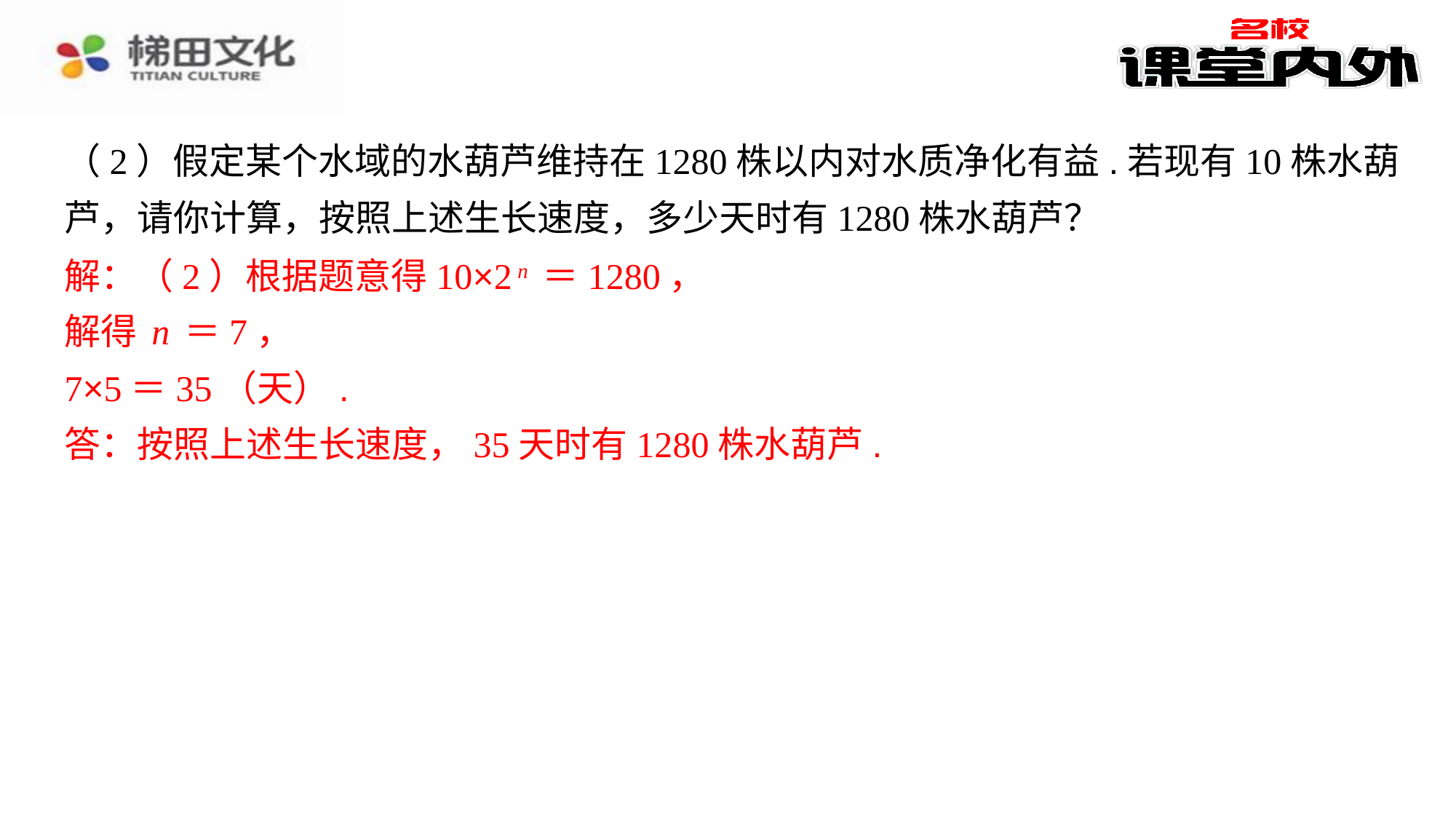

（2）假定某个水域的水葫芦维持在1280株以内对水质净化有益.若现有10株水葫
芦，请你计算，按照上述生长速度，多少天时有1280株水葫芦？
解：（2）根据题意得10×2n＝1280，
解得n＝7，
解得n＝7，
7×5＝35（天）.
答：按照上述生长速度，35天时有1280株水葫芦.
7×5＝35（天）.
答：按照上述生长速度，35天时有1280株水葫芦.